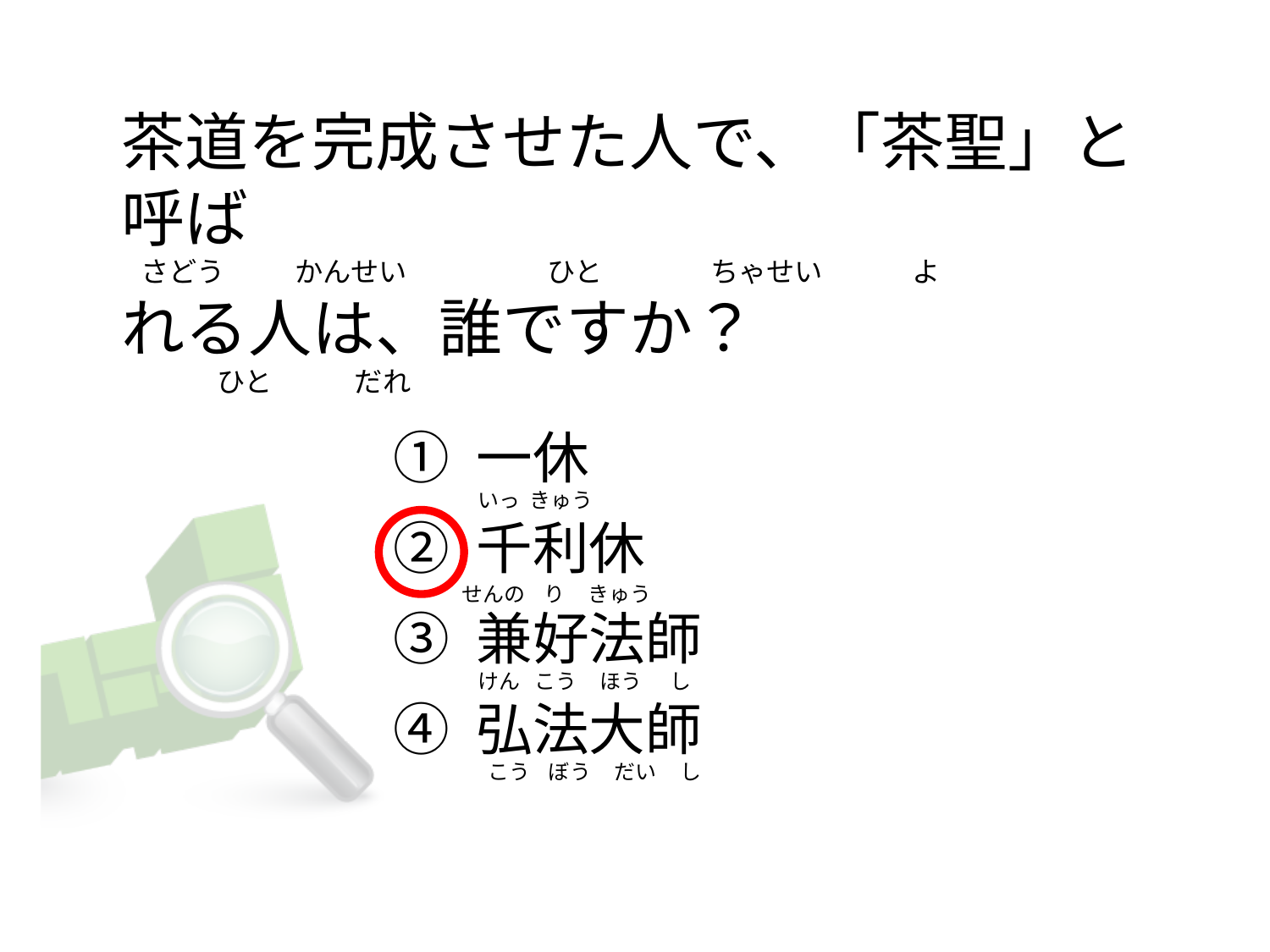

# 茶道を完成させた人で、「茶聖」と呼ば   さどう           かんせい                      ひと                 ちゃせい              よ れる人は、誰ですか？                ひと             だれ
① 一休
② 千利休
③ 兼好法師
④ 弘法大師
いっ  きゅう

せんの    り     きゅう
けん   こう     ほう      し
 こう    ぼう     だい     し